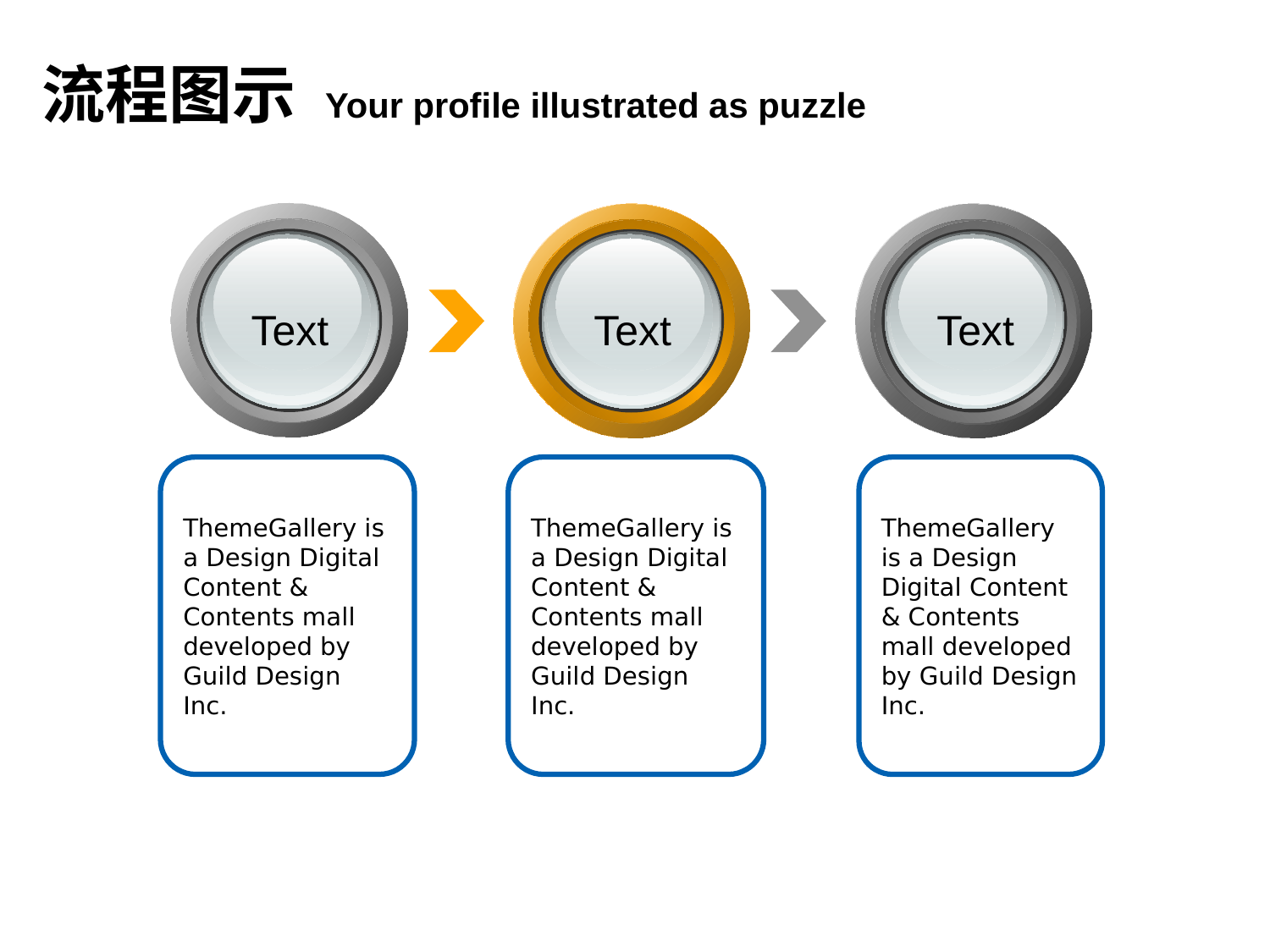

# 流程图示 Your profile illustrated as puzzle

Text
Text
Text
ThemeGallery is a Design Digital Content & Contents mall developed by Guild Design Inc.
ThemeGallery is a Design Digital Content & Contents mall developed by Guild Design Inc.
ThemeGallery is a Design Digital Content & Contents mall developed by Guild Design Inc.